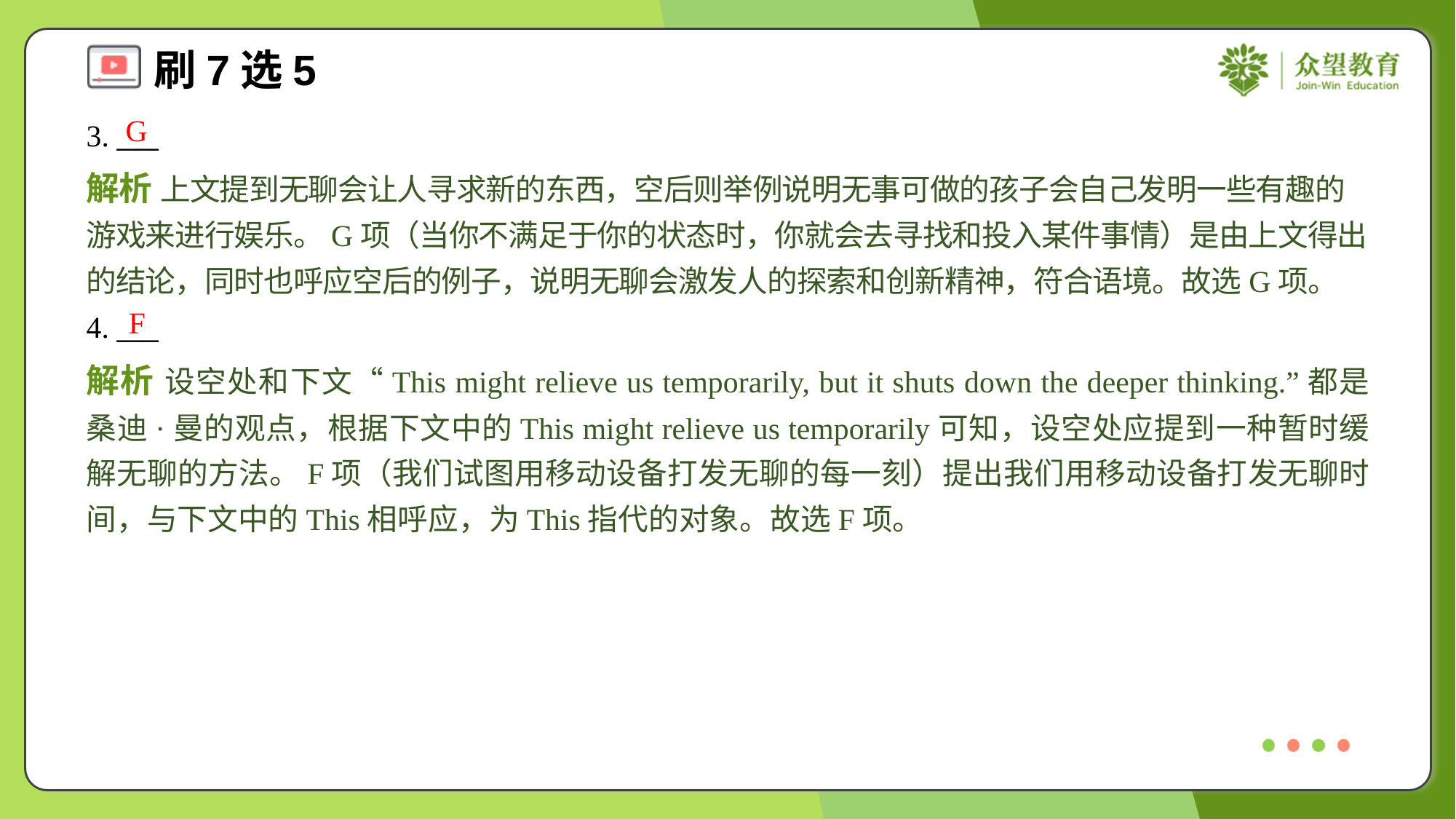

G
3. ___
解析 上文提到无聊会让人寻求新的东西，空后则举例说明无事可做的孩子会自己发明一些有趣的游戏来进行娱乐。G项（当你不满足于你的状态时，你就会去寻找和投入某件事情）是由上文得出的结论，同时也呼应空后的例子，说明无聊会激发人的探索和创新精神，符合语境。故选G项。
F
4. ___
解析 设空处和下文“This might relieve us temporarily, but it shuts down the deeper thinking.”都是桑迪·曼的观点，根据下文中的This might relieve us temporarily可知，设空处应提到一种暂时缓解无聊的方法。F项（我们试图用移动设备打发无聊的每一刻）提出我们用移动设备打发无聊时间，与下文中的This相呼应，为This指代的对象。故选F项。